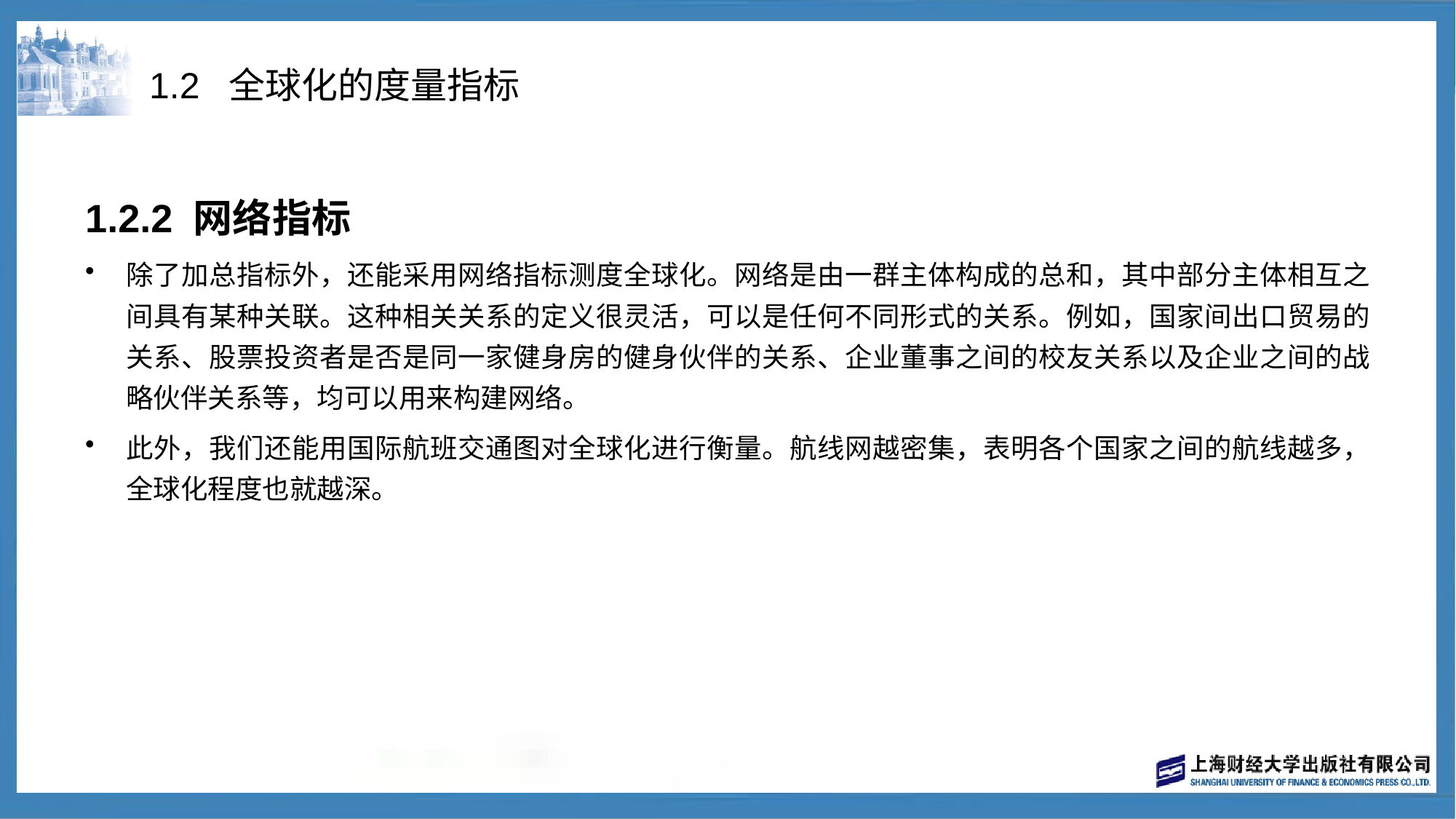

# 1.2  全球化的度量指标
1.2.2 网络指标
除了加总指标外，还能采用网络指标测度全球化。网络是由一群主体构成的总和，其中部分主体相互之间具有某种关联。这种相关关系的定义很灵活，可以是任何不同形式的关系。例如，国家间出口贸易的关系、股票投资者是否是同一家健身房的健身伙伴的关系、企业董事之间的校友关系以及企业之间的战略伙伴关系等，均可以用来构建网络。
此外，我们还能用国际航班交通图对全球化进行衡量。航线网越密集，表明各个国家之间的航线越多，全球化程度也就越深。